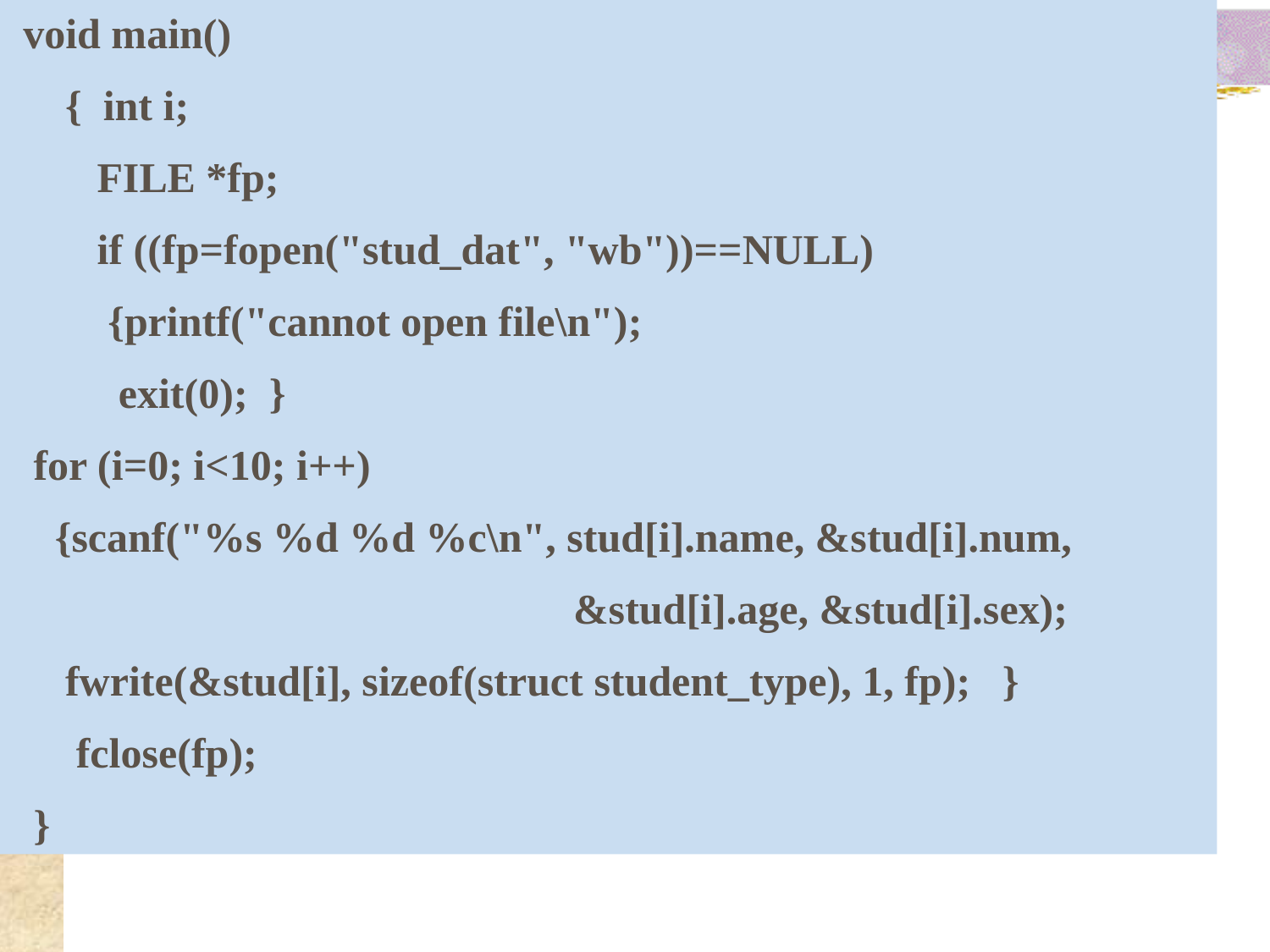

[例]用下面程序向磁盘写入10个学生的信息。下一例要用到。
  #include"stdio.h"
  #include"stdlib.h"
 struct student_type
     {char name[10];
      int num;
      int age;
      char sex;
     }stud[10];
 void main()
     {  int i;
        FILE *fp;
        if ((fp=fopen("stud_dat", "wb"))==NULL)
         {printf("cannot open file\n");
          exit(0);  }
  for (i=0; i<10; i++)
    {scanf("%s %d %d %c\n", stud[i].name, &stud[i].num,
                                                     &stud[i].age, &stud[i].sex);
     fwrite(&stud[i], sizeof(struct student_type), 1, fp);   }
      fclose(fp);
  }